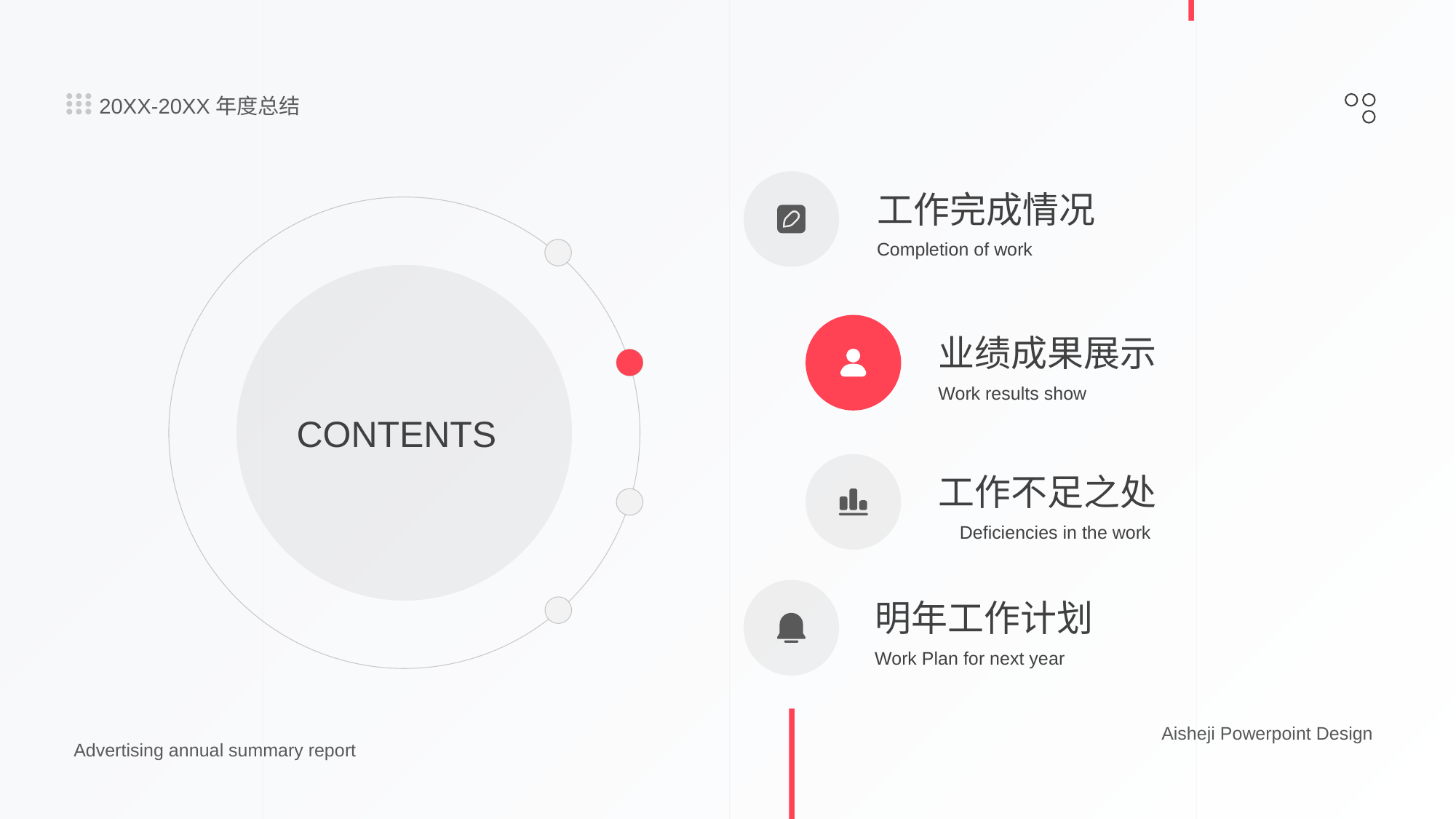

20XX-20XX年度总结

工作完成情况

Completion of work

业绩成果展示

工作不足之处

明年工作计划

Work Plan for next year

CONTENTS

Work results show
Deficiencies in the work

Aisheji Powerpoint Design
Advertising annual summary report